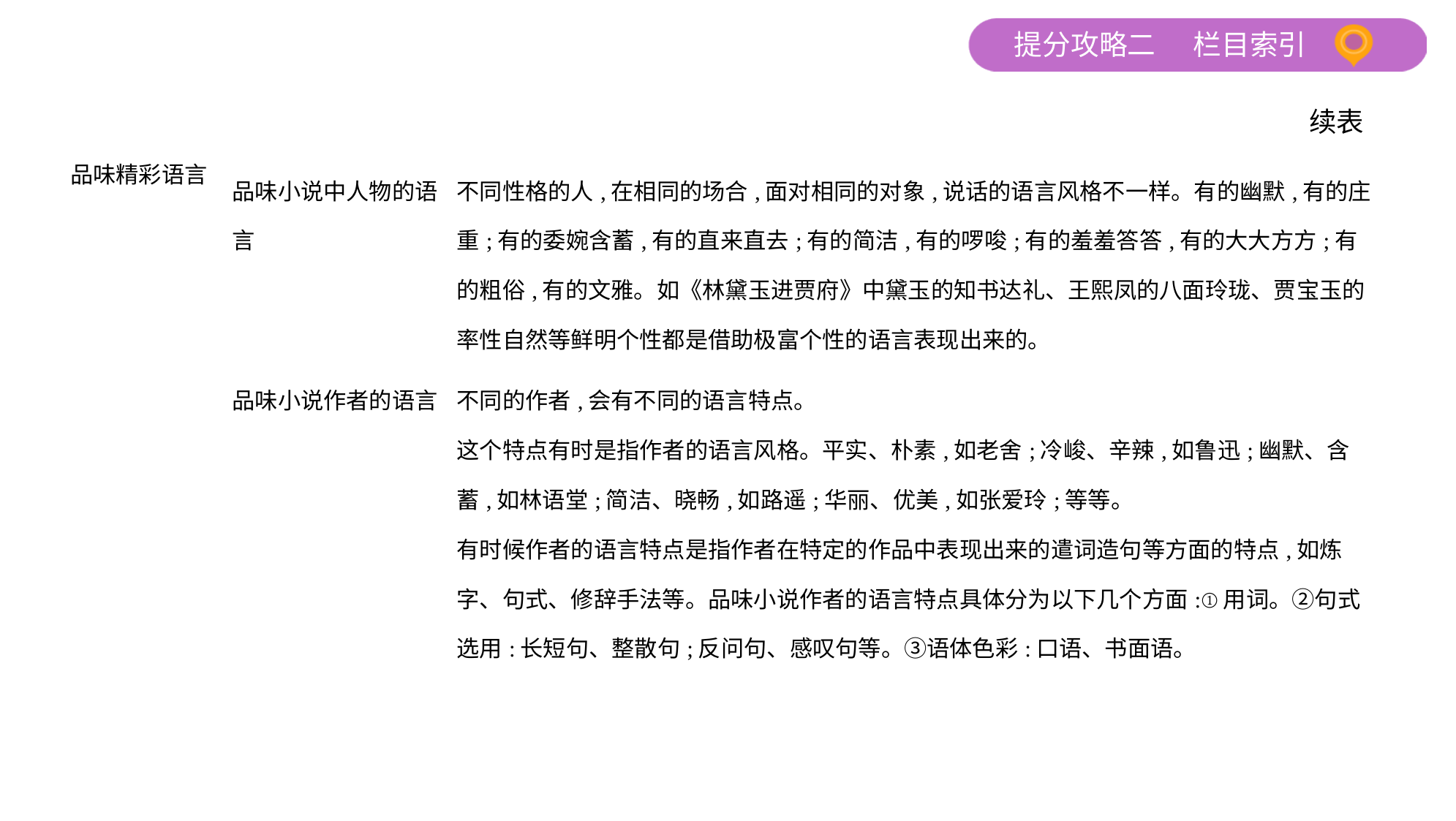

续表
| 品味精彩语言 | 品味小说中人物的语言 | 不同性格的人,在相同的场合,面对相同的对象,说话的语言风格不一样。有的幽默,有的庄重;有的委婉含蓄,有的直来直去;有的简洁,有的啰唆;有的羞羞答答,有的大大方方;有的粗俗,有的文雅。如《林黛玉进贾府》中黛玉的知书达礼、王熙凤的八面玲珑、贾宝玉的率性自然等鲜明个性都是借助极富个性的语言表现出来的。 |
| --- | --- | --- |
|  | 品味小说作者的语言 | 不同的作者,会有不同的语言特点。 这个特点有时是指作者的语言风格。平实、朴素,如老舍;冷峻、辛辣,如鲁迅;幽默、含蓄,如林语堂;简洁、晓畅,如路遥;华丽、优美,如张爱玲;等等。 有时候作者的语言特点是指作者在特定的作品中表现出来的遣词造句等方面的特点,如炼字、句式、修辞手法等。品味小说作者的语言特点具体分为以下几个方面:①用词。②句式选用:长短句、整散句;反问句、感叹句等。③语体色彩:口语、书面语。 |